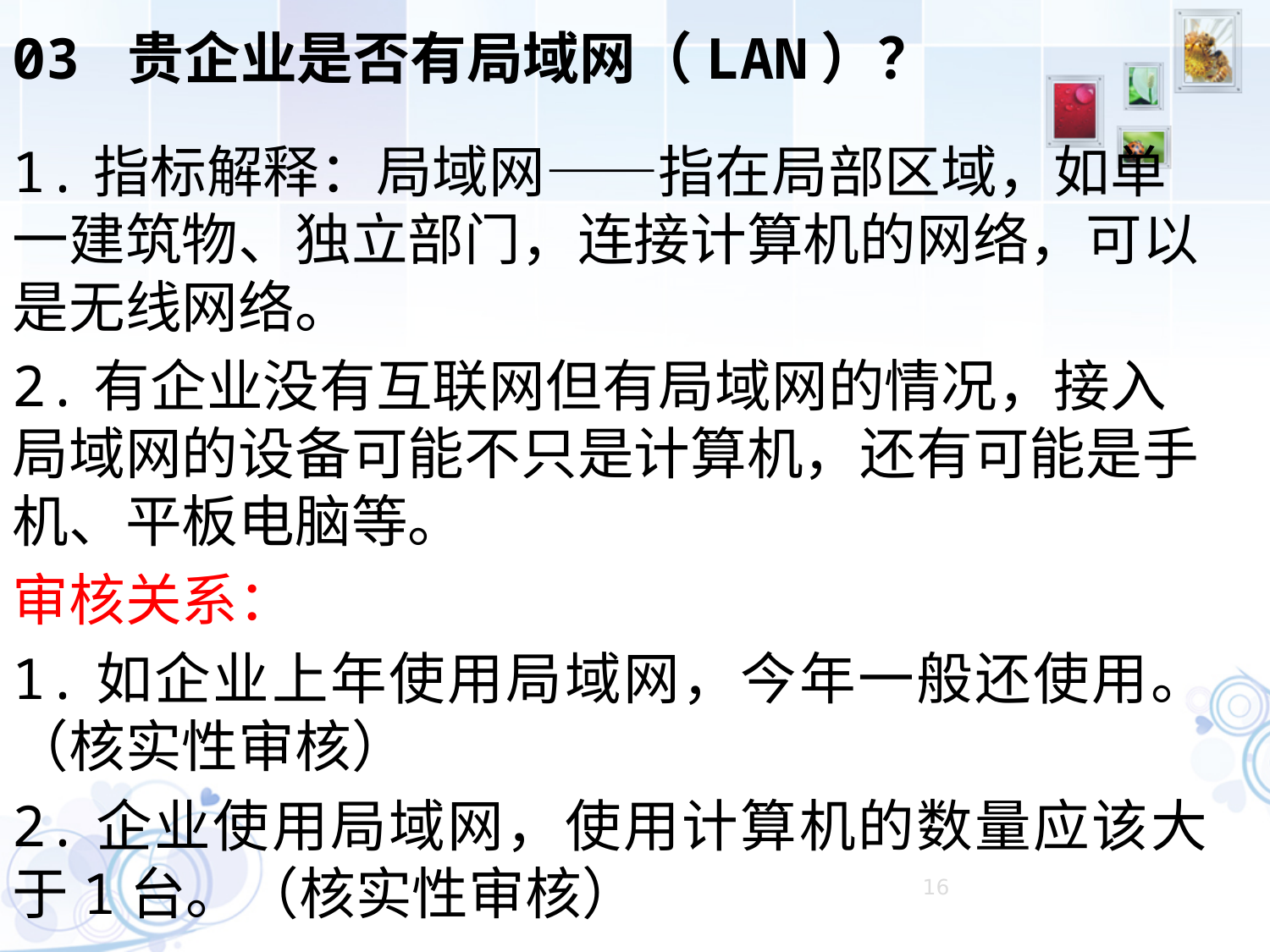

03 贵企业是否有局域网（LAN）？

1.指标解释：局域网——指在局部区域，如单一建筑物、独立部门，连接计算机的网络，可以是无线网络。
2.有企业没有互联网但有局域网的情况，接入局域网的设备可能不只是计算机，还有可能是手机、平板电脑等。
审核关系：
1.如企业上年使用局域网，今年一般还使用。（核实性审核）
2.企业使用局域网，使用计算机的数量应该大于1台。（核实性审核）

16